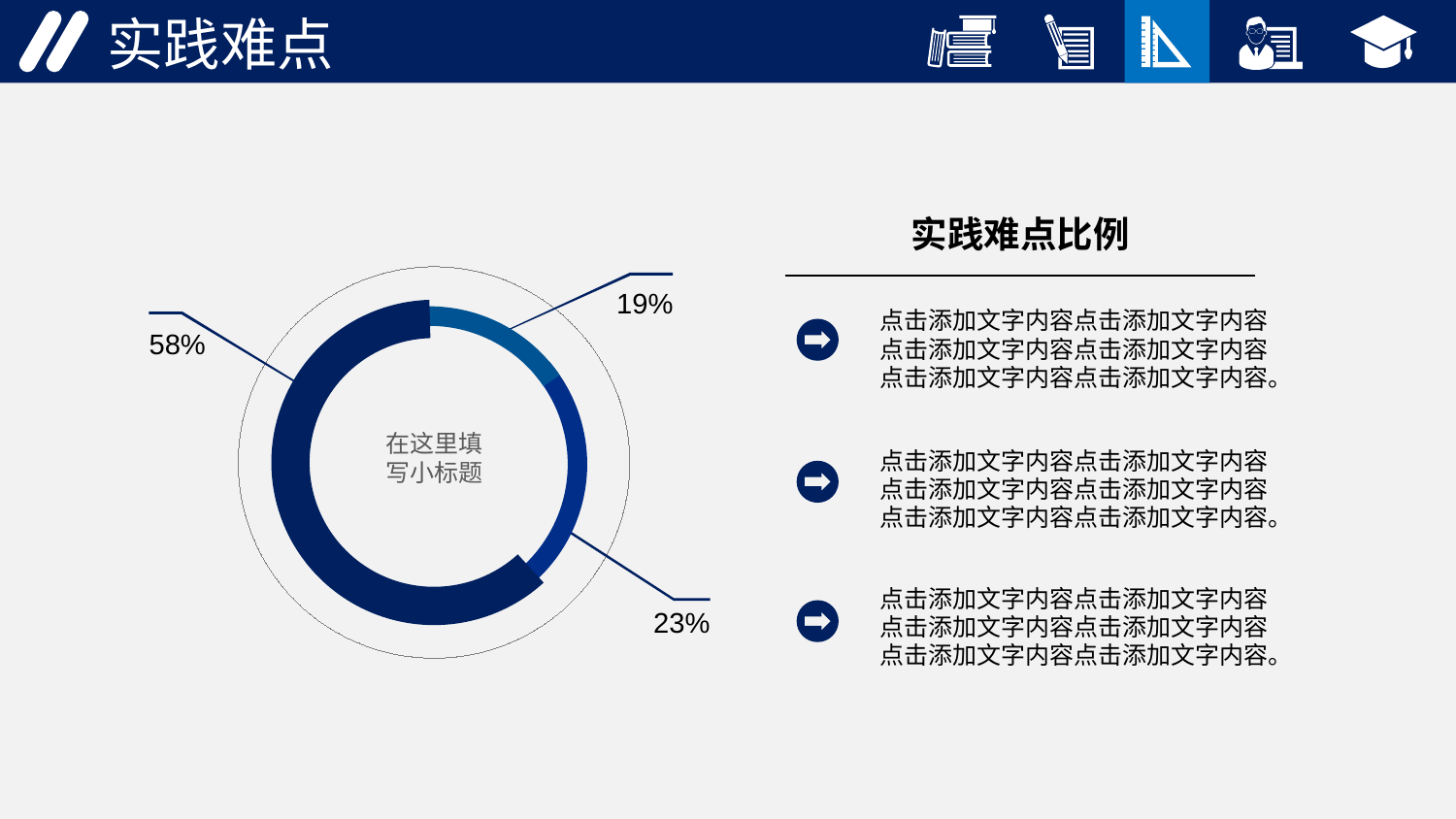

实践难点
实践难点比例

19%
点击添加文字内容点击添加文字内容
点击添加文字内容点击添加文字内容
点击添加文字内容点击添加文字内容。

在这里填
写小标题

58%
点击添加文字内容点击添加文字内容
点击添加文字内容点击添加文字内容
点击添加文字内容点击添加文字内容。

点击添加文字内容点击添加文字内容
点击添加文字内容点击添加文字内容
点击添加文字内容点击添加文字内容。
23%